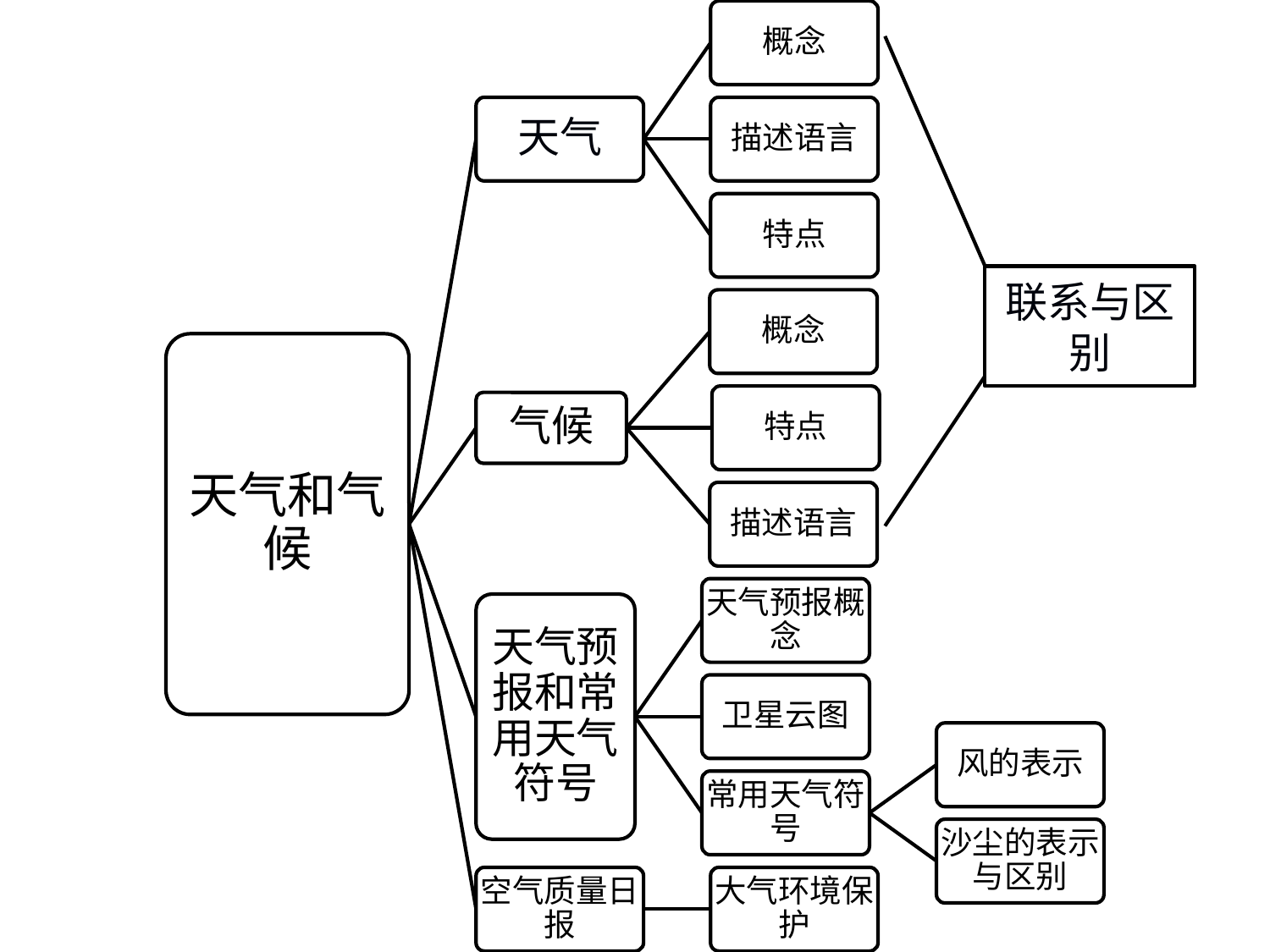

天气和气候

天气

概念

描述语言

特点

气候

概念

特点

描述语言

天气预报和常用天气符号

天气预报概念

卫星云图

常用天气符号

风的表示

沙尘的表示与区别

空气质量日报

大气环境保护
联系与区别